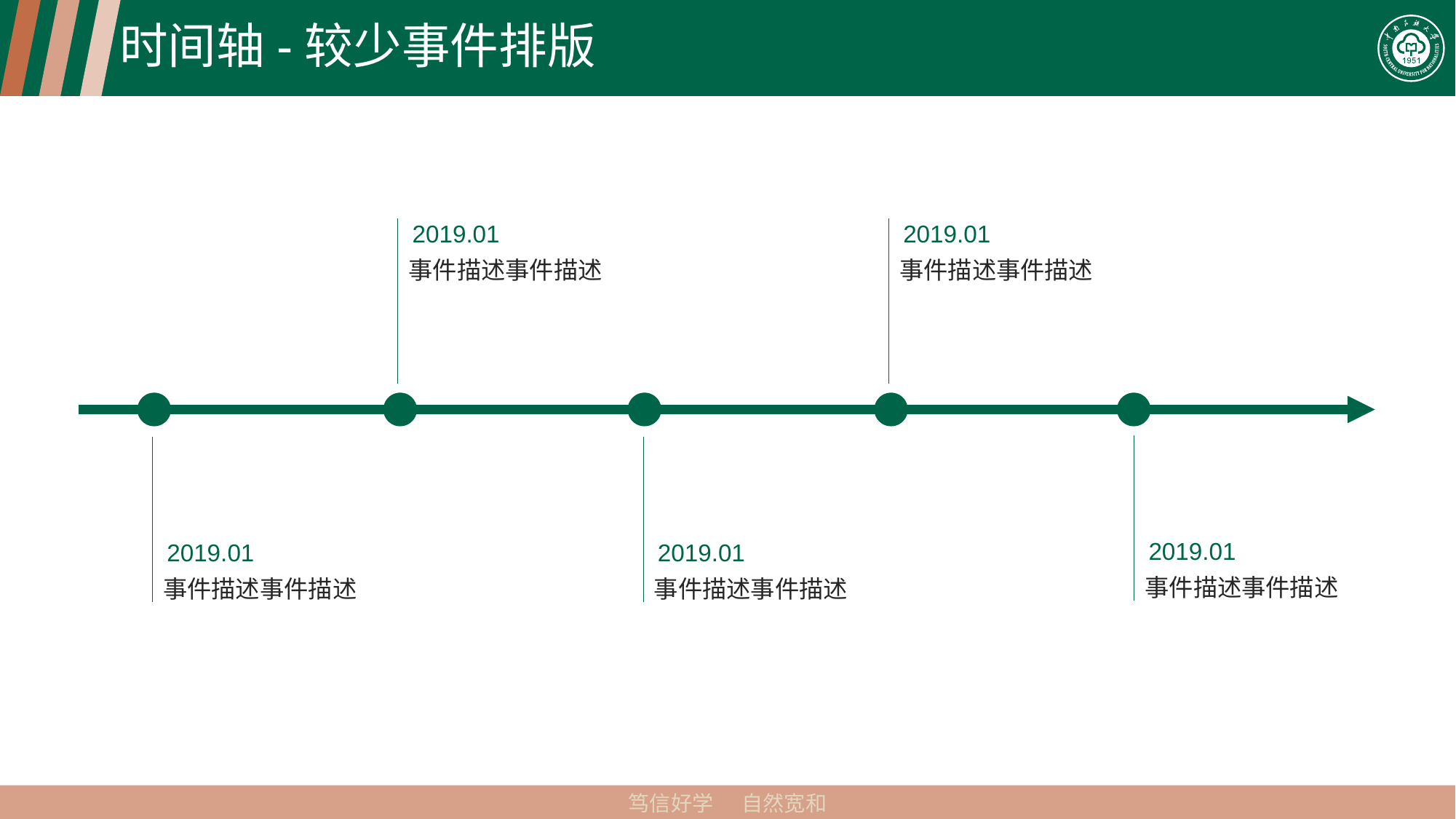

# 时间轴-较少事件排版
2019.01
事件描述事件描述
2019.01
事件描述事件描述

2019.01
事件描述事件描述
2019.01
事件描述事件描述
2019.01
事件描述事件描述